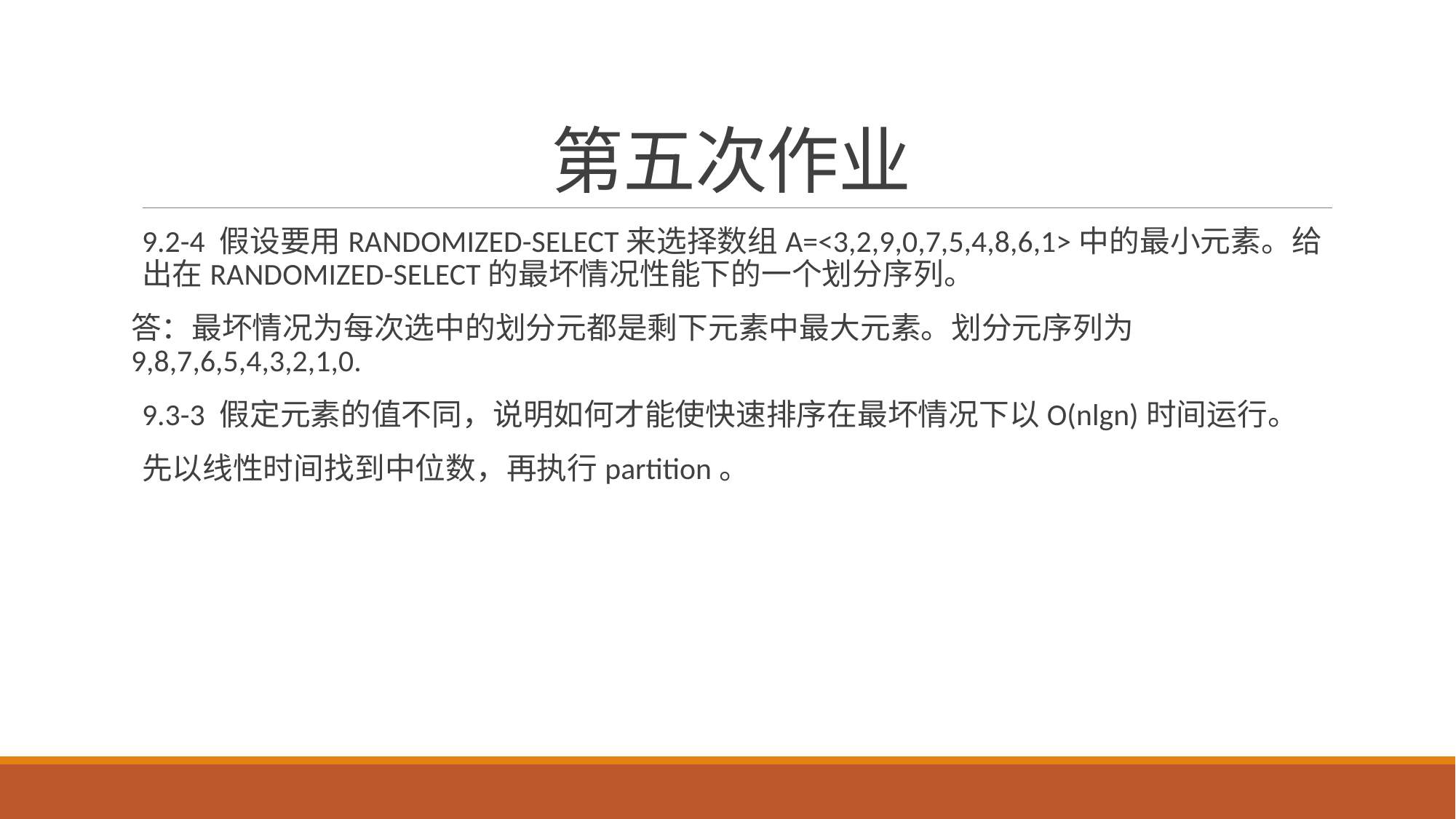

# 第五次作业
9.2-4 假设要用RANDOMIZED-SELECT来选择数组A=<3,2,9,0,7,5,4,8,6,1>中的最小元素。给出在RANDOMIZED-SELECT的最坏情况性能下的一个划分序列。
答：最坏情况为每次选中的划分元都是剩下元素中最大元素。划分元序列为9,8,7,6,5,4,3,2,1,0.
9.3-3 假定元素的值不同，说明如何才能使快速排序在最坏情况下以O(nlgn)时间运行。
先以线性时间找到中位数，再执行partition。